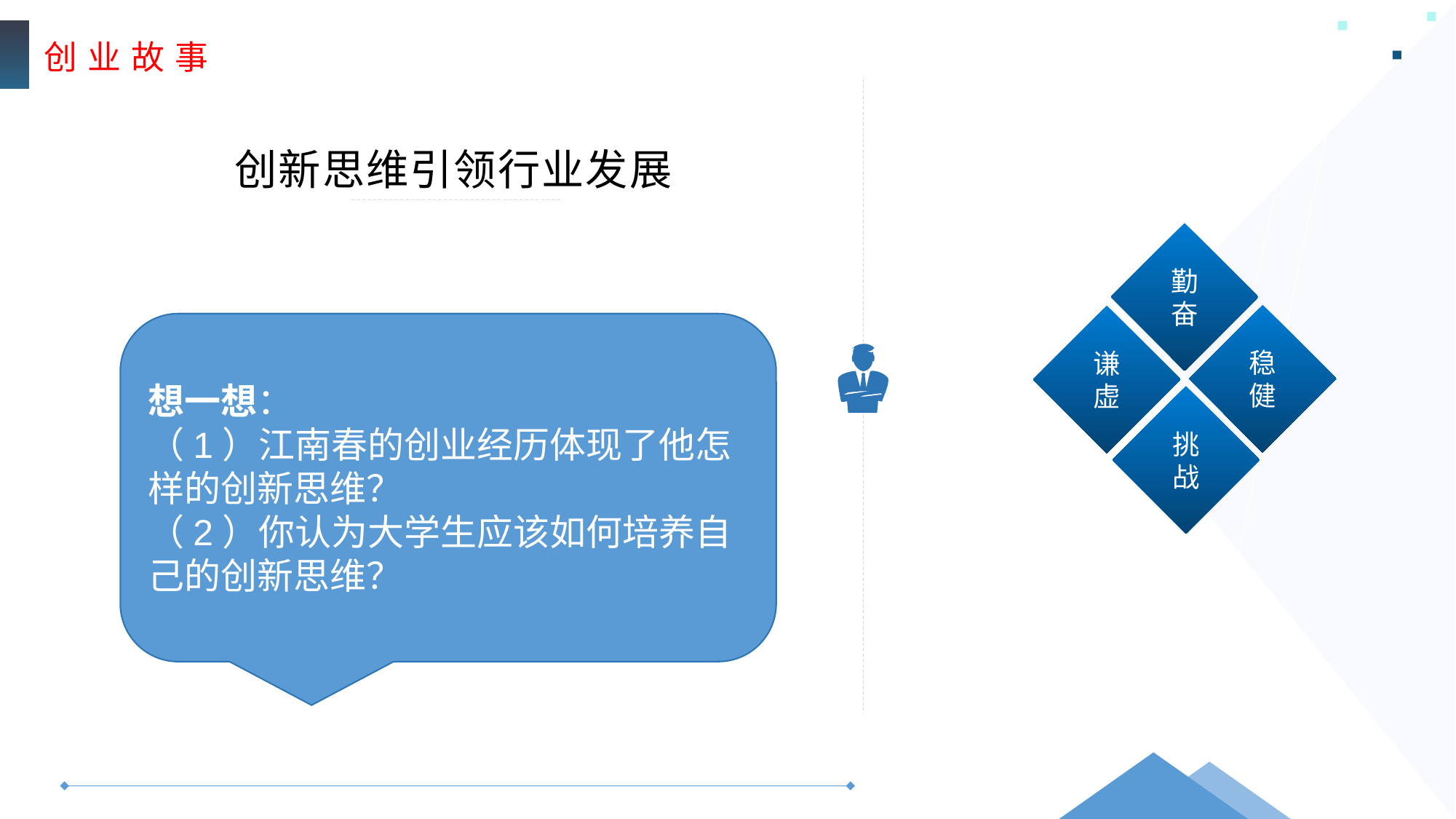

创 业 故 事

创新思维引领行业发展
勤奋
稳健
谦虚
挑战
想一想：
（1）江南春的创业经历体现了他怎样的创新思维？
（2）你认为大学生应该如何培养自己的创新思维？